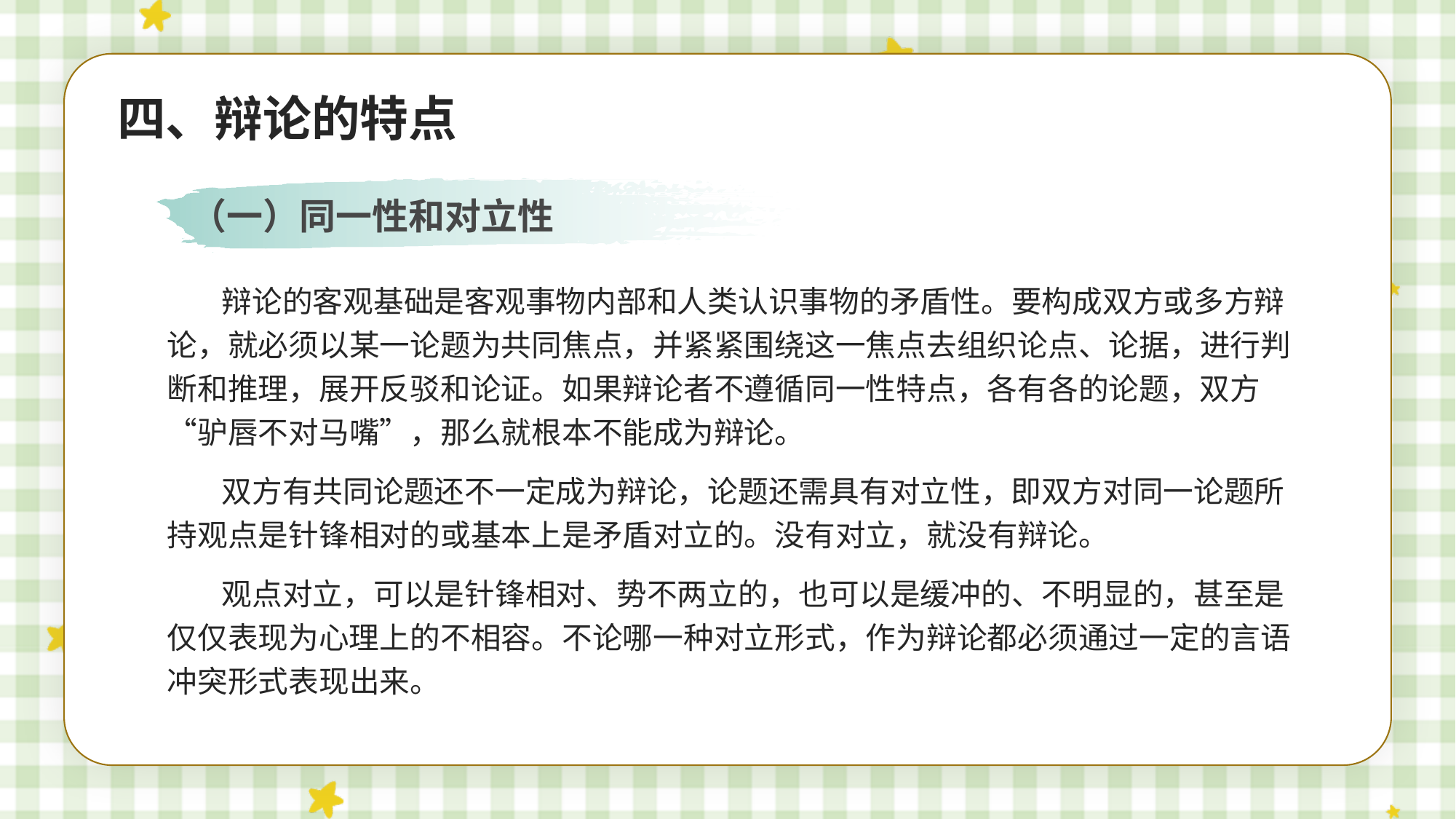

四、辩论的特点
（一）同一性和对立性
辩论的客观基础是客观事物内部和人类认识事物的矛盾性。要构成双方或多方辩论，就必须以某一论题为共同焦点，并紧紧围绕这一焦点去组织论点、论据，进行判断和推理，展开反驳和论证。如果辩论者不遵循同一性特点，各有各的论题，双方“驴唇不对马嘴”，那么就根本不能成为辩论。
双方有共同论题还不一定成为辩论，论题还需具有对立性，即双方对同一论题所持观点是针锋相对的或基本上是矛盾对立的。没有对立，就没有辩论。
观点对立，可以是针锋相对、势不两立的，也可以是缓冲的、不明显的，甚至是仅仅表现为心理上的不相容。不论哪一种对立形式，作为辩论都必须通过一定的言语冲突形式表现出来。